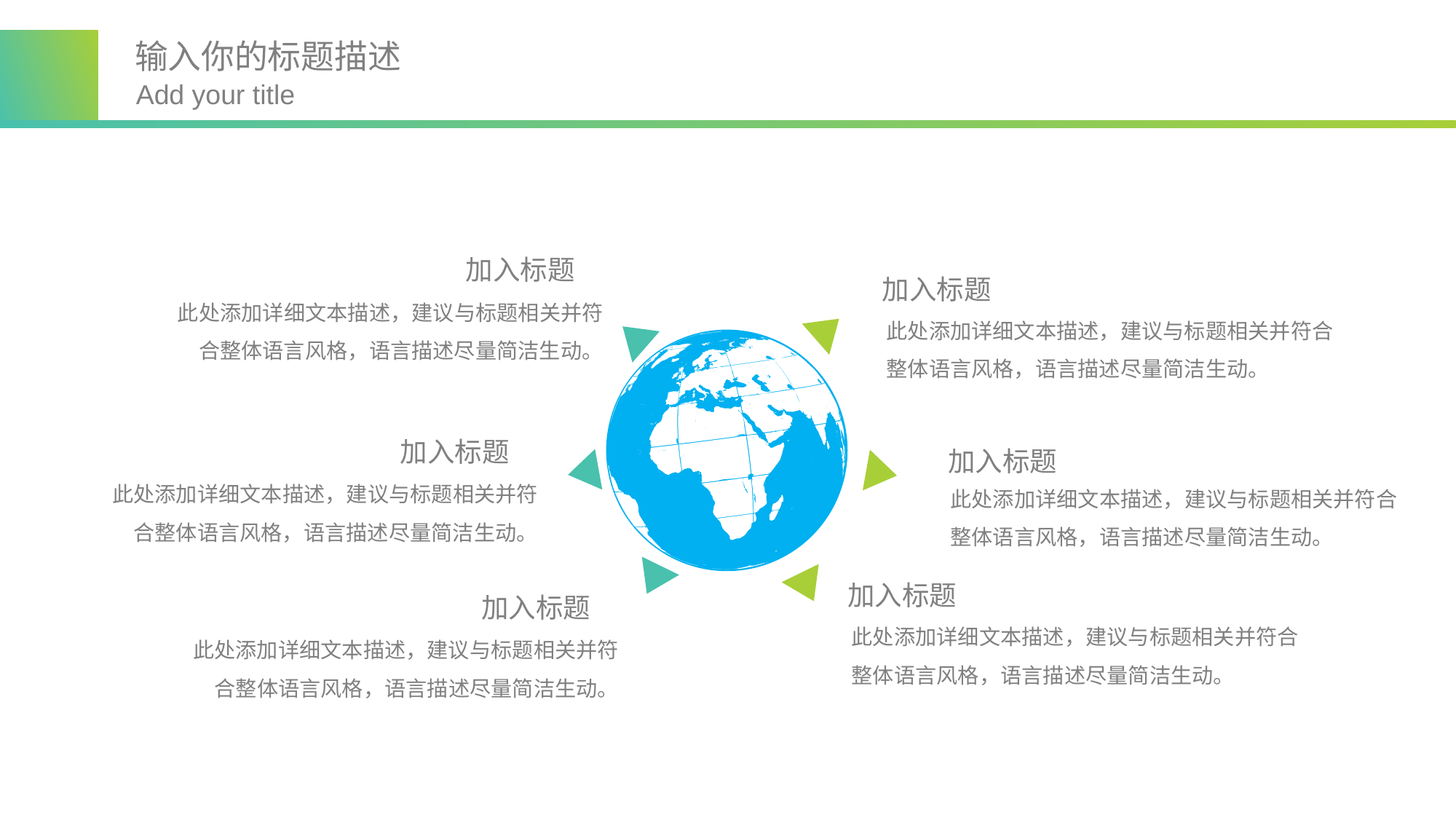

输入你的标题描述
Add your title

加入标题
加入标题
此处添加详细文本描述，建议与标题相关并符合整体语言风格，语言描述尽量简洁生动。
此处添加详细文本描述，建议与标题相关并符合整体语言风格，语言描述尽量简洁生动。

加入标题
加入标题

此处添加详细文本描述，建议与标题相关并符合整体语言风格，语言描述尽量简洁生动。
此处添加详细文本描述，建议与标题相关并符合整体语言风格，语言描述尽量简洁生动。

加入标题
加入标题
此处添加详细文本描述，建议与标题相关并符合整体语言风格，语言描述尽量简洁生动。
此处添加详细文本描述，建议与标题相关并符合整体语言风格，语言描述尽量简洁生动。